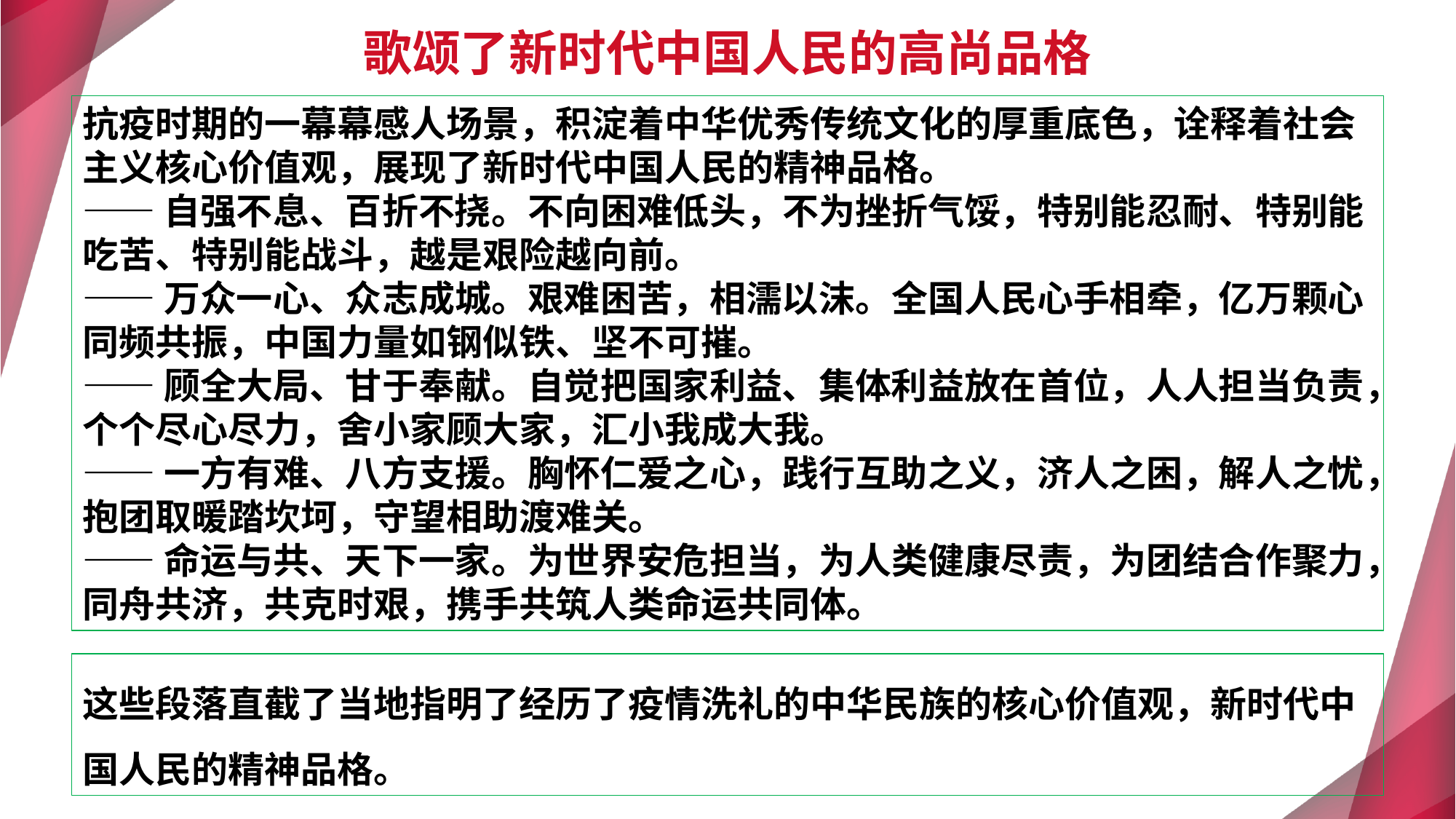

歌颂了新时代中国人民的高尚品格
抗疫时期的一幕幕感人场景，积淀着中华优秀传统文化的厚重底色，诠释着社会主义核心价值观，展现了新时代中国人民的精神品格。
——自强不息、百折不挠。不向困难低头，不为挫折气馁，特别能忍耐、特别能吃苦、特别能战斗，越是艰险越向前。
——万众一心、众志成城。艰难困苦，相濡以沫。全国人民心手相牵，亿万颗心同频共振，中国力量如钢似铁、坚不可摧。
——顾全大局、甘于奉献。自觉把国家利益、集体利益放在首位，人人担当负责，个个尽心尽力，舍小家顾大家，汇小我成大我。
——一方有难、八方支援。胸怀仁爱之心，践行互助之义，济人之困，解人之忧，抱团取暖踏坎坷，守望相助渡难关。
——命运与共、天下一家。为世界安危担当，为人类健康尽责，为团结合作聚力，同舟共济，共克时艰，携手共筑人类命运共同体。
e7d195523061f1c0f55f9af68525816972d868573ada39bc763F3977967589A5F92C178830C92595A6CE4D0132F8C206B2B04C416AAA86B7FD80AB023F78DAEB544E2F013E11B2B95AD21703D1C90034A379EC9026EFAAF5D8D3F6EDD7215B015B463D656B0929A814A5414683A393A7CC9BB506C975E20AD17C211CA623623BC48209FD1E344B18C2900D8641C9B362
这些段落直截了当地指明了经历了疫情洗礼的中华民族的核心价值观，新时代中国人民的精神品格。